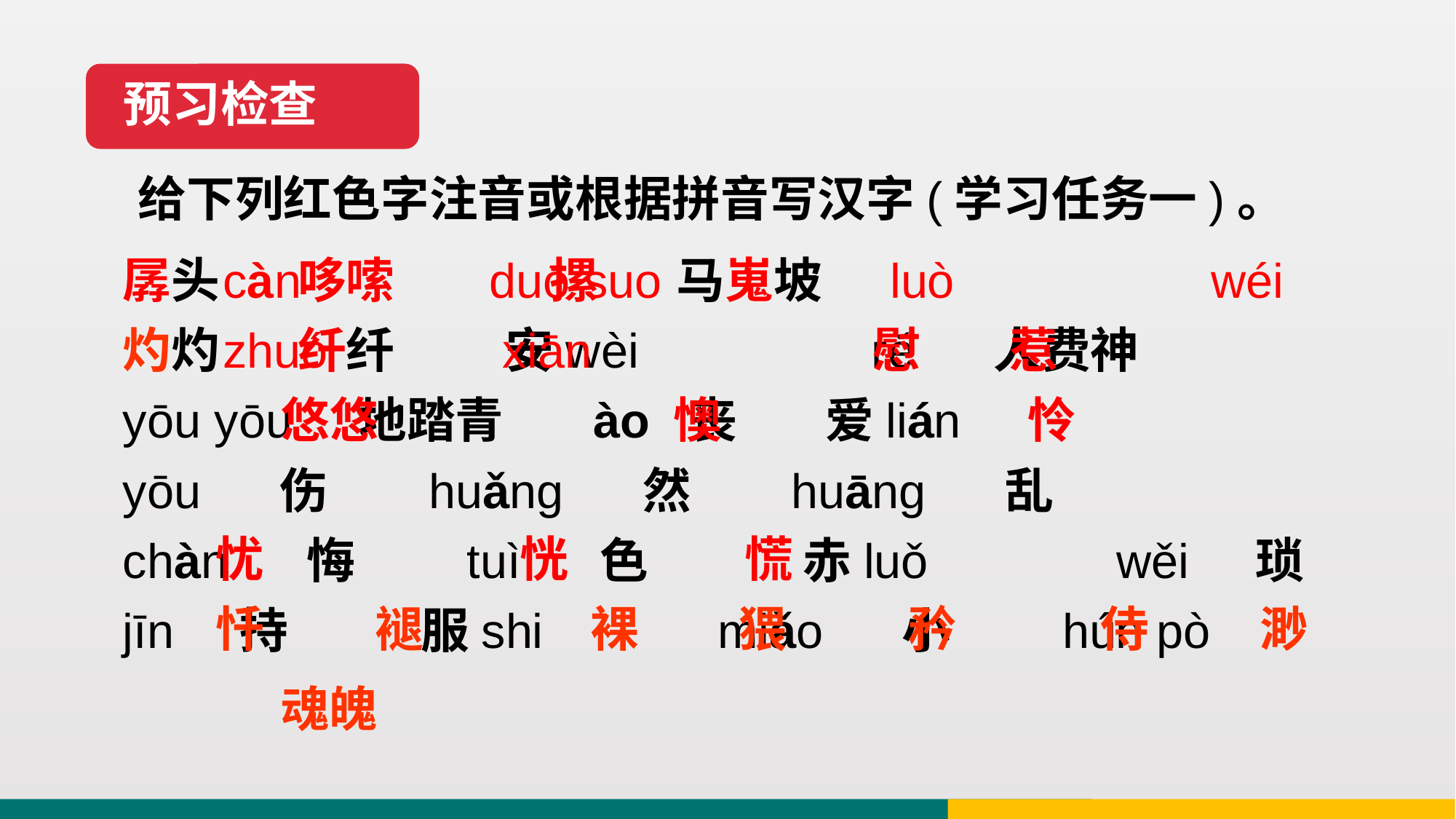

预习检查
给下列红色字注音或根据拼音写汉字(学习任务一)。
孱头       哆嗦              摞       马嵬坡
灼灼       纤纤          安wèi        rě     人费神
yōu yōu    地踏青       ào  丧        爱lián
yōu     伤        huǎng     然        huāng     乱
chàn     悔         tuì     色              赤luǒ              wěi    琐
jīn    持            服shi             miǎo     小         hún pò

   càn              duō suo                 luò                   wéi
   zhuó             xiān                    慰        惹
        悠悠                           懊                            怜
  忧                       恍                慌
  忏          褪               裸         猥           矜             侍          渺              魂魄